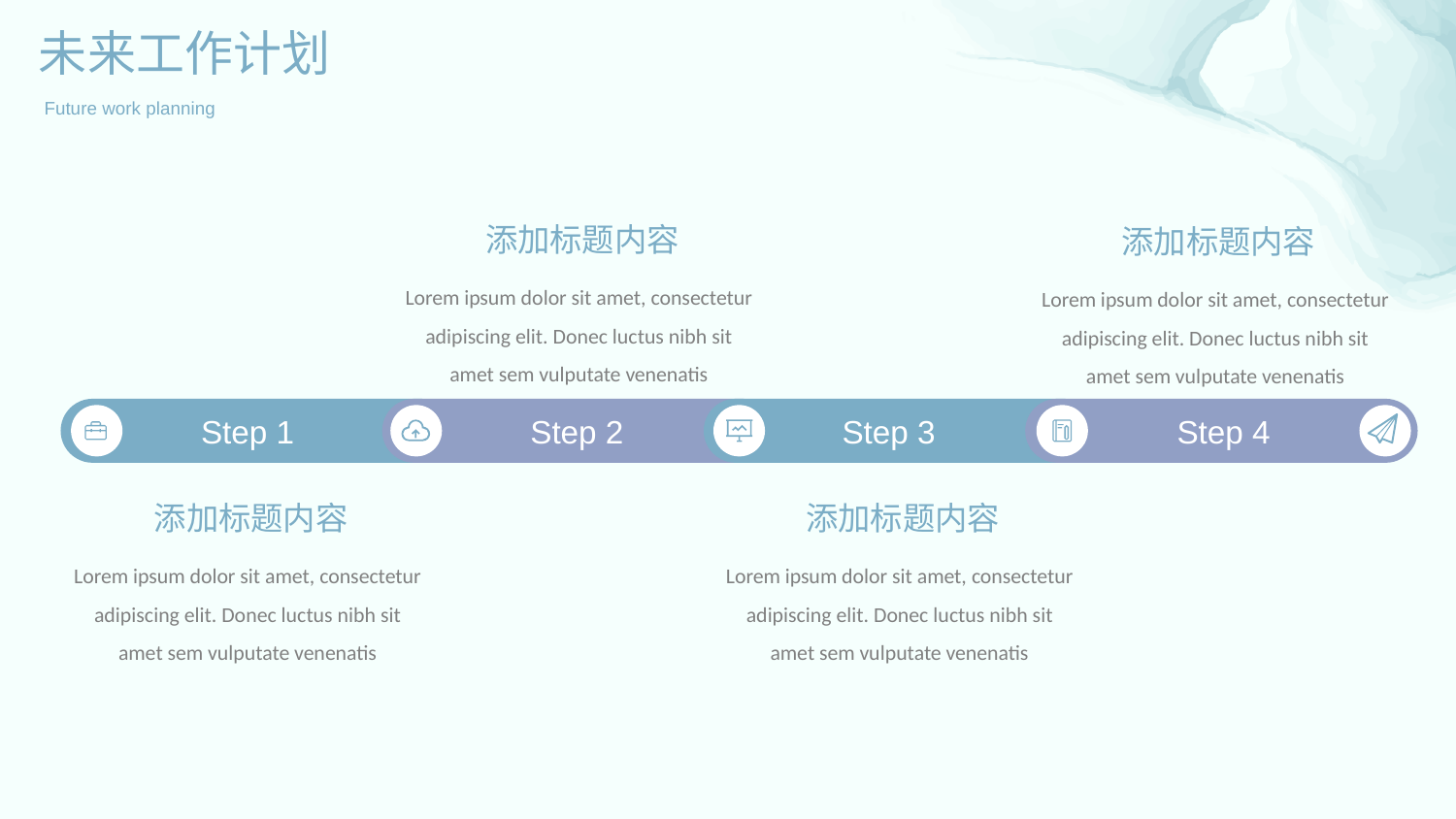

未来工作计划
Future work planning
添加标题内容
添加标题内容
Lorem ipsum dolor sit amet, consectetur adipiscing elit. Donec luctus nibh sit amet sem vulputate venenatis
Lorem ipsum dolor sit amet, consectetur adipiscing elit. Donec luctus nibh sit amet sem vulputate venenatis

Step 1
Step 2
Step 3
Step 4

添加标题内容
添加标题内容
Lorem ipsum dolor sit amet, consectetur adipiscing elit. Donec luctus nibh sit amet sem vulputate venenatis
Lorem ipsum dolor sit amet, consectetur adipiscing elit. Donec luctus nibh sit amet sem vulputate venenatis